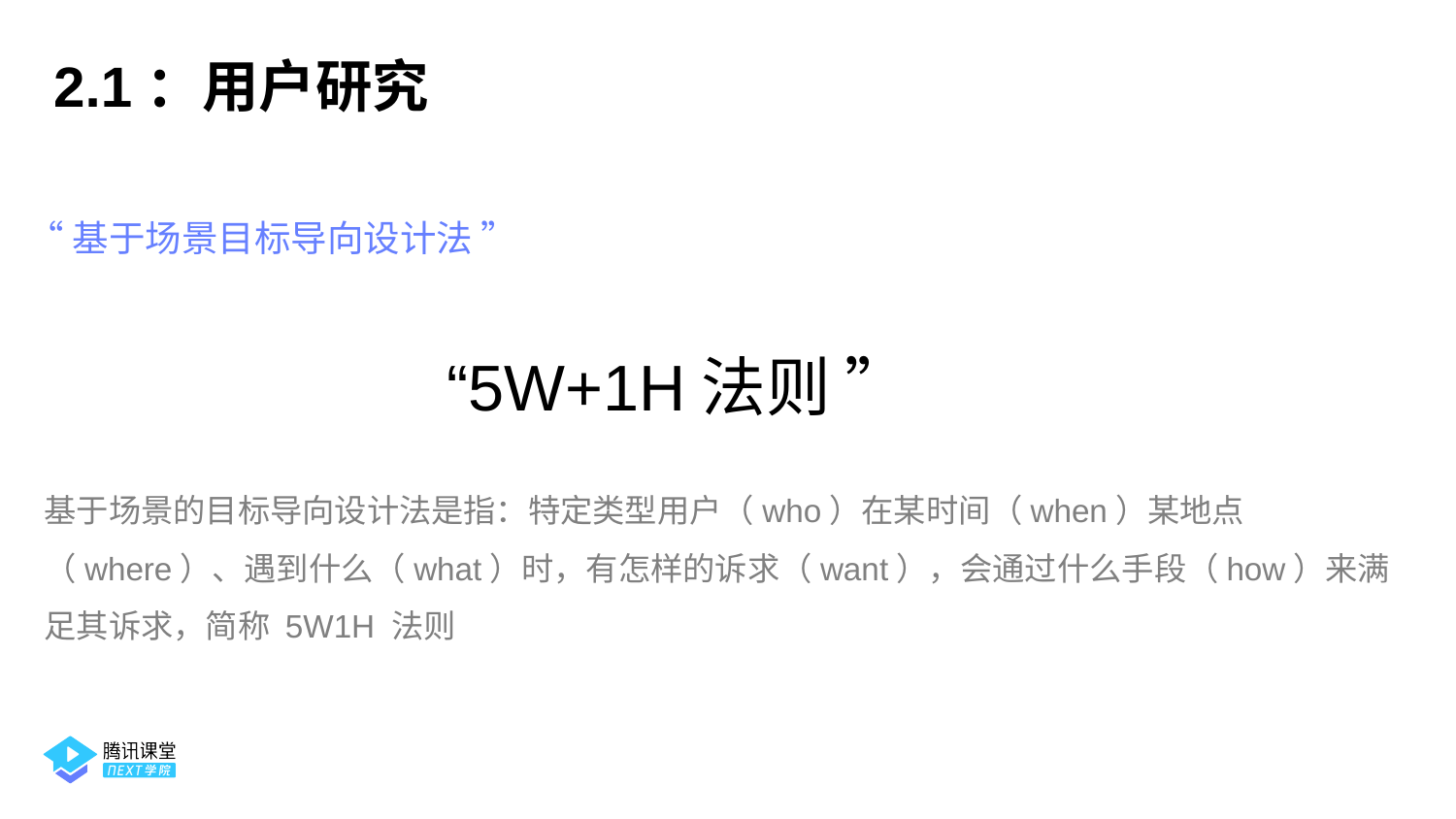

2.1：用户研究
“基于场景目标导向设计法 ”

“5W+1H法则 ”
基于场景的目标导向设计法是指：特定类型用户（who）在某时间（when）某地点（where）、遇到什么（what）时，有怎样的诉求（want），会通过什么手段（how）来满足其诉求，简称 5W1H 法则